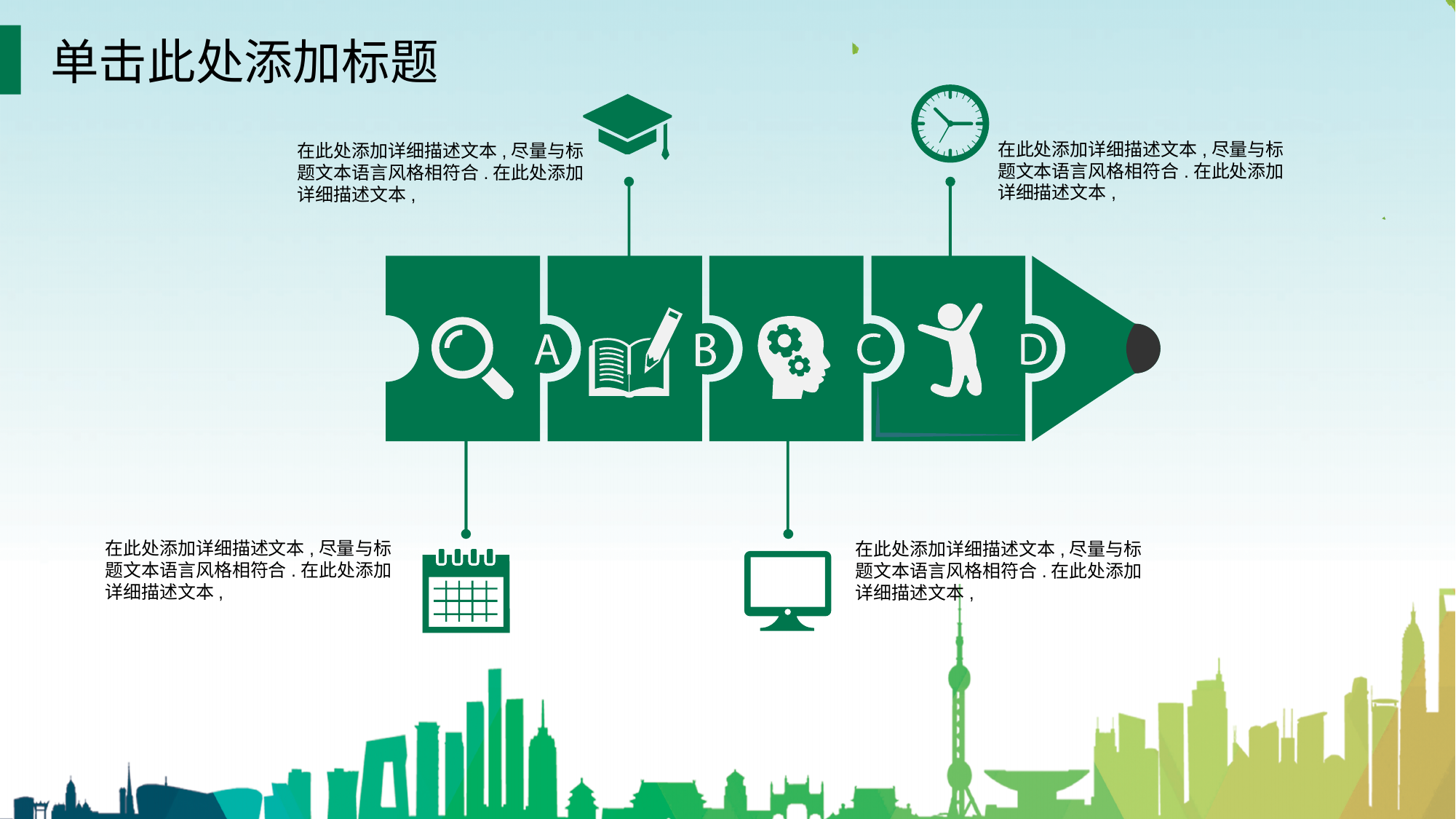

单击此处添加标题

在此处添加详细描述文本,尽量与标题文本语言风格相符合.在此处添加详细描述文本,
在此处添加详细描述文本,尽量与标题文本语言风格相符合.在此处添加详细描述文本,

在此处添加详细描述文本,尽量与标题文本语言风格相符合.在此处添加详细描述文本,
在此处添加详细描述文本,尽量与标题文本语言风格相符合.在此处添加详细描述文本,